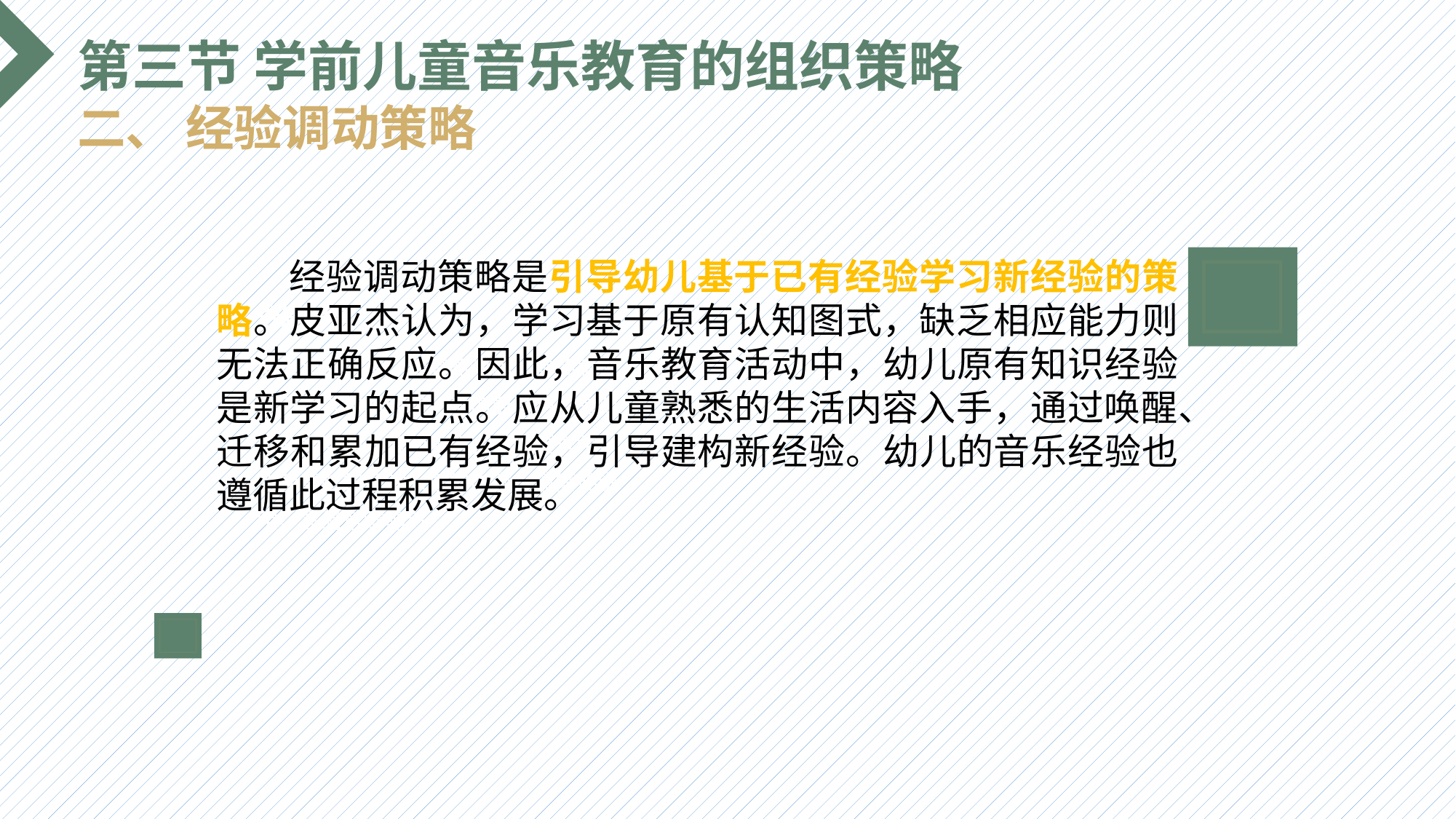

第三节 学前儿童音乐教育的组织策略
二、 经验调动策略

 经验调动策略是引导幼儿基于已有经验学习新经验的策略。皮亚杰认为，学习基于原有认知图式，缺乏相应能力则无法正确反应。因此，音乐教育活动中，幼儿原有知识经验是新学习的起点。应从儿童熟悉的生活内容入手，通过唤醒、迁移和累加已有经验，引导建构新经验。幼儿的音乐经验也遵循此过程积累发展。

选题背景
输入您的内容，请简要说明，言简意赅即可输入您的内容，请简要说明，言简意赅即可输入您的内容，请简要说明，言简意赅即可输入您的内容，请简要说明，言简意赅即可